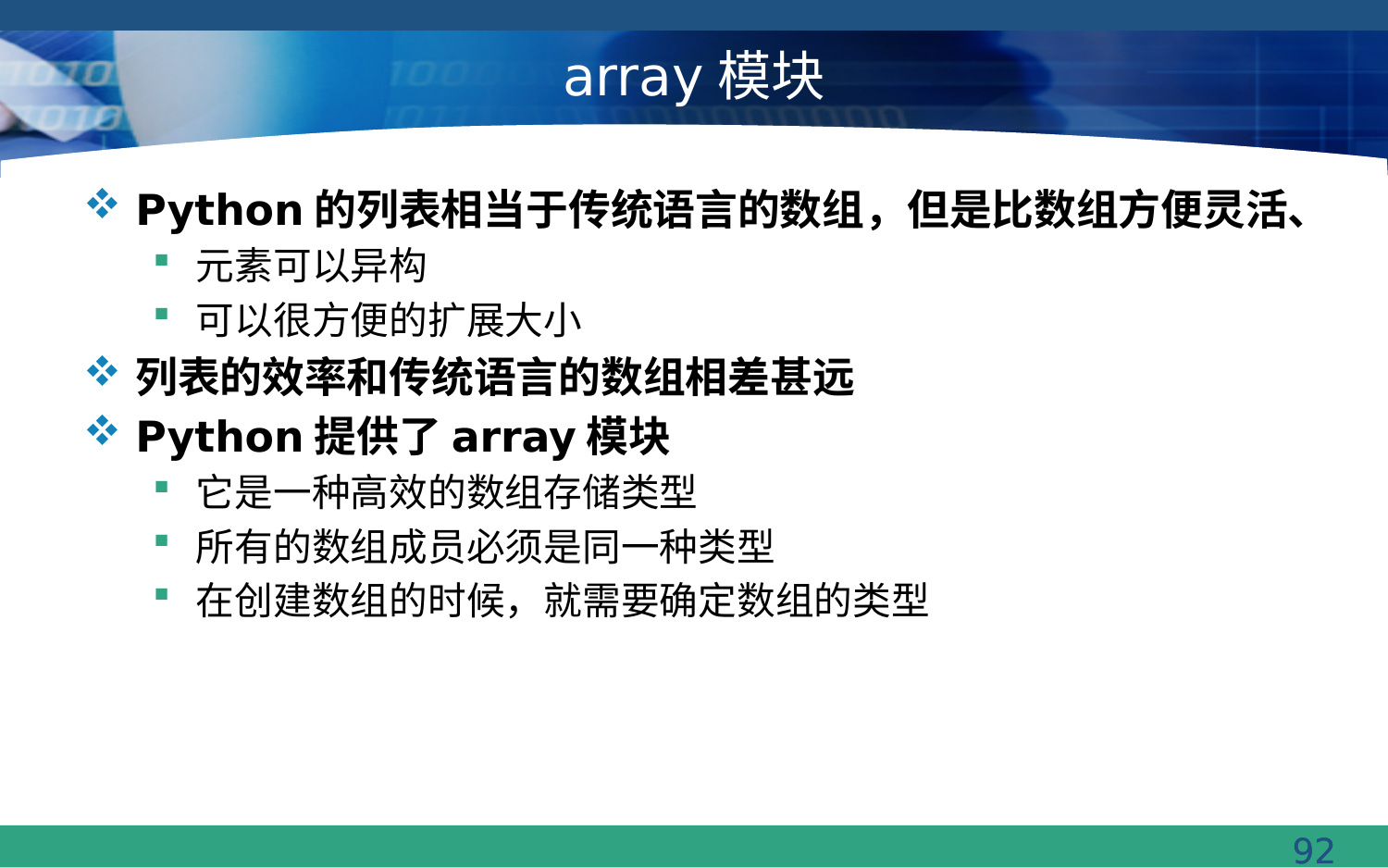

# array模块
Python的列表相当于传统语言的数组，但是比数组方便灵活、
元素可以异构
可以很方便的扩展大小
列表的效率和传统语言的数组相差甚远
Python提供了array模块
它是一种高效的数组存储类型
所有的数组成员必须是同一种类型
在创建数组的时候，就需要确定数组的类型